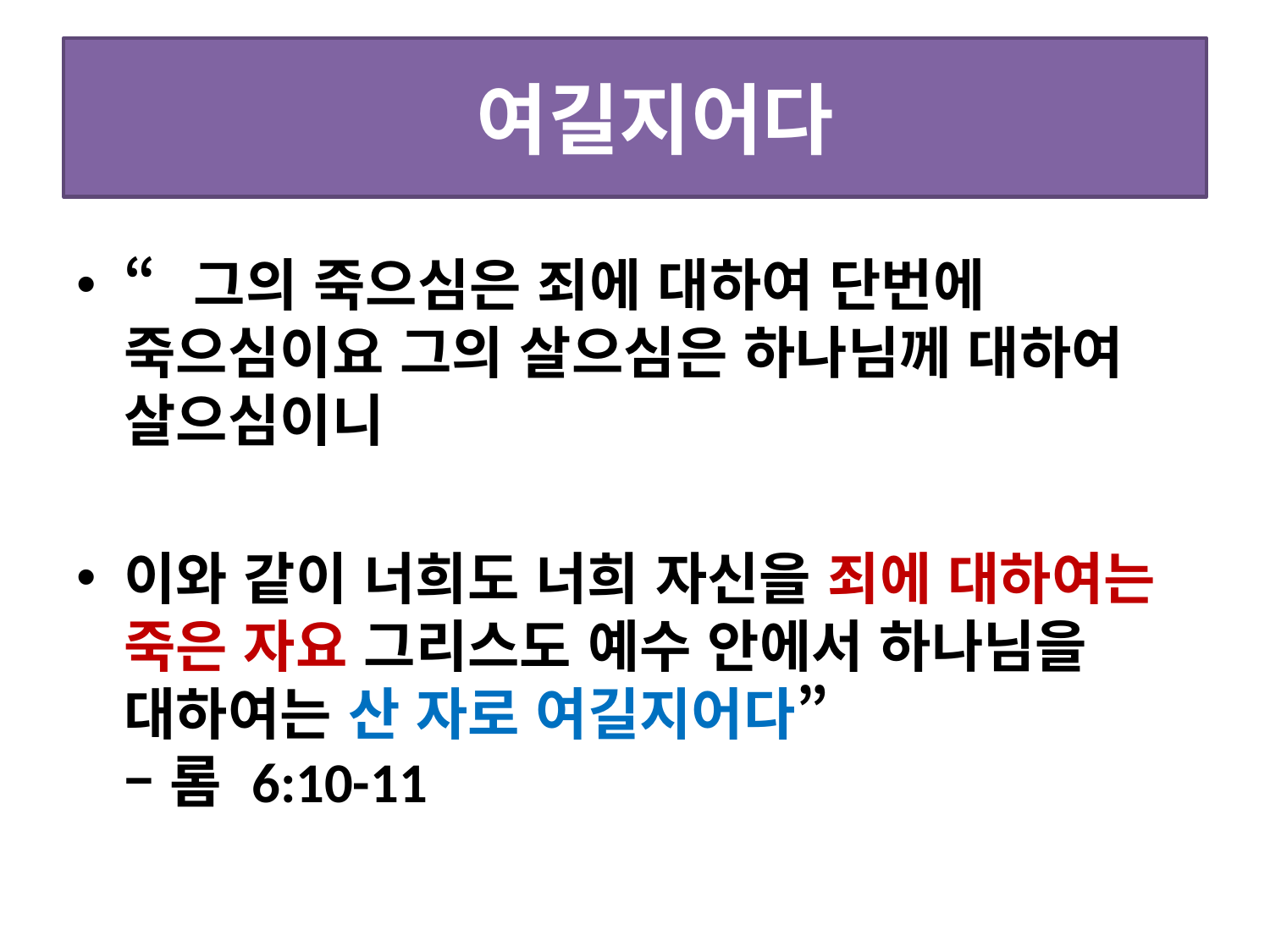

# 여길지어다
“그의 죽으심은 죄에 대하여 단번에 죽으심이요 그의 살으심은 하나님께 대하여 살으심이니

이와 같이 너희도 너희 자신을 죄에 대하여는 죽은 자요 그리스도 예수 안에서 하나님을 대하여는 산 자로 여길지어다”                      – 롬 6:10-11